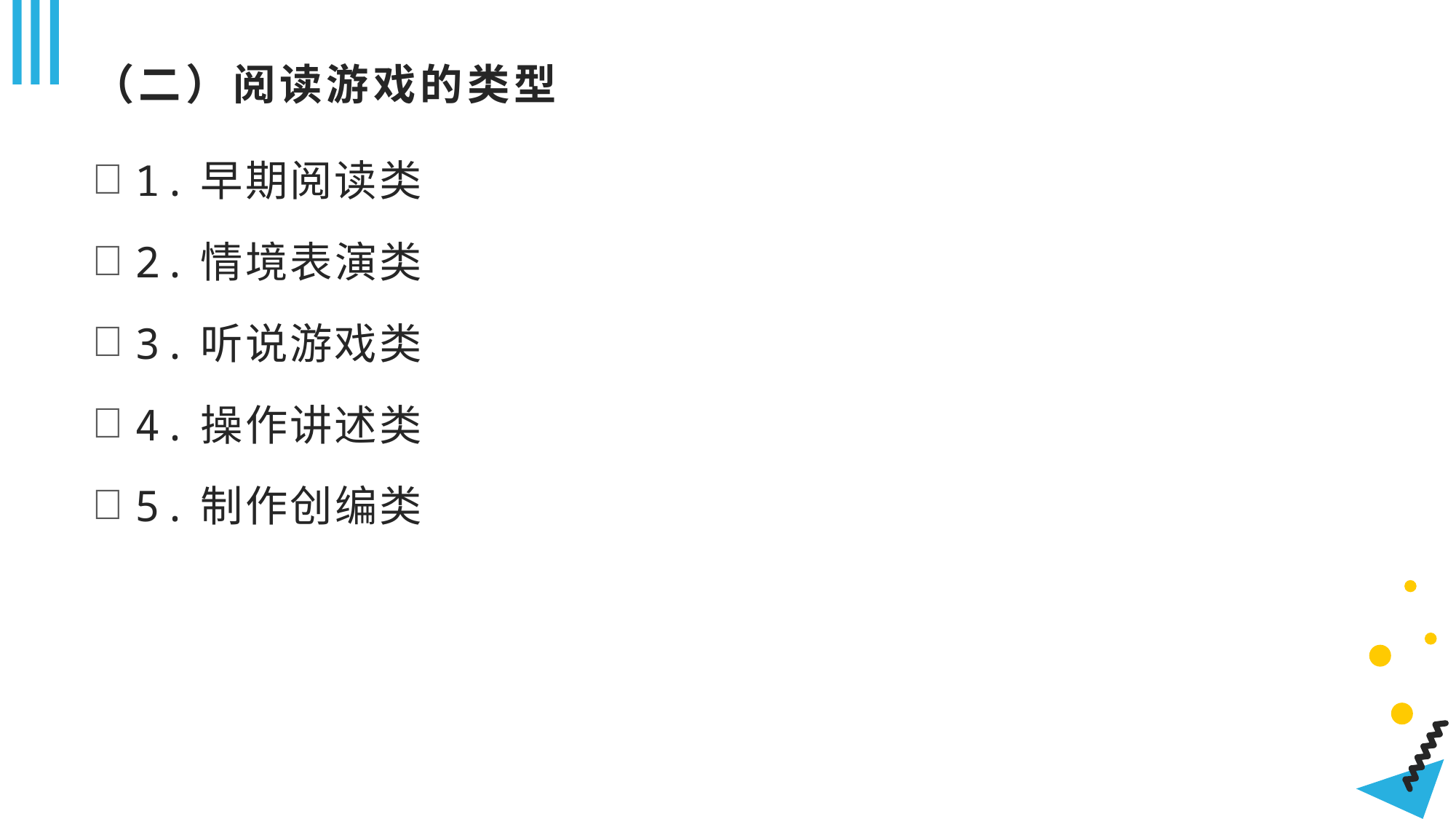

# （二）阅读游戏的类型
1.早期阅读类
2.情境表演类
3.听说游戏类
4.操作讲述类
5.制作创编类